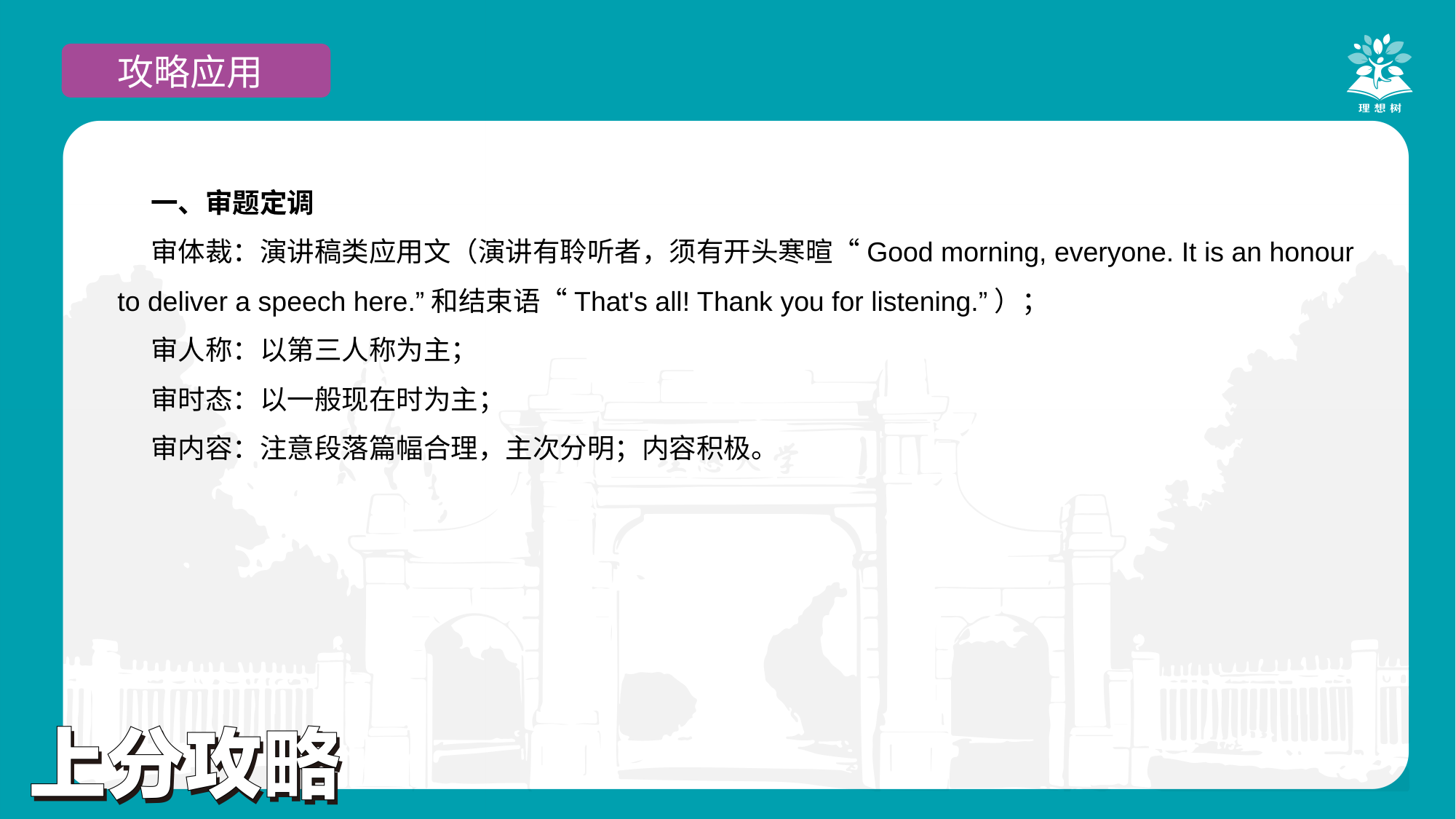

攻略应用
一、审题定调
审体裁：演讲稿类应用文（演讲有聆听者，须有开头寒暄“Good morning, everyone. It is an honour to deliver a speech here.”和结束语“That's all! Thank you for listening.”）；
审人称：以第三人称为主；
审时态：以一般现在时为主；
审内容：注意段落篇幅合理，主次分明；内容积极。